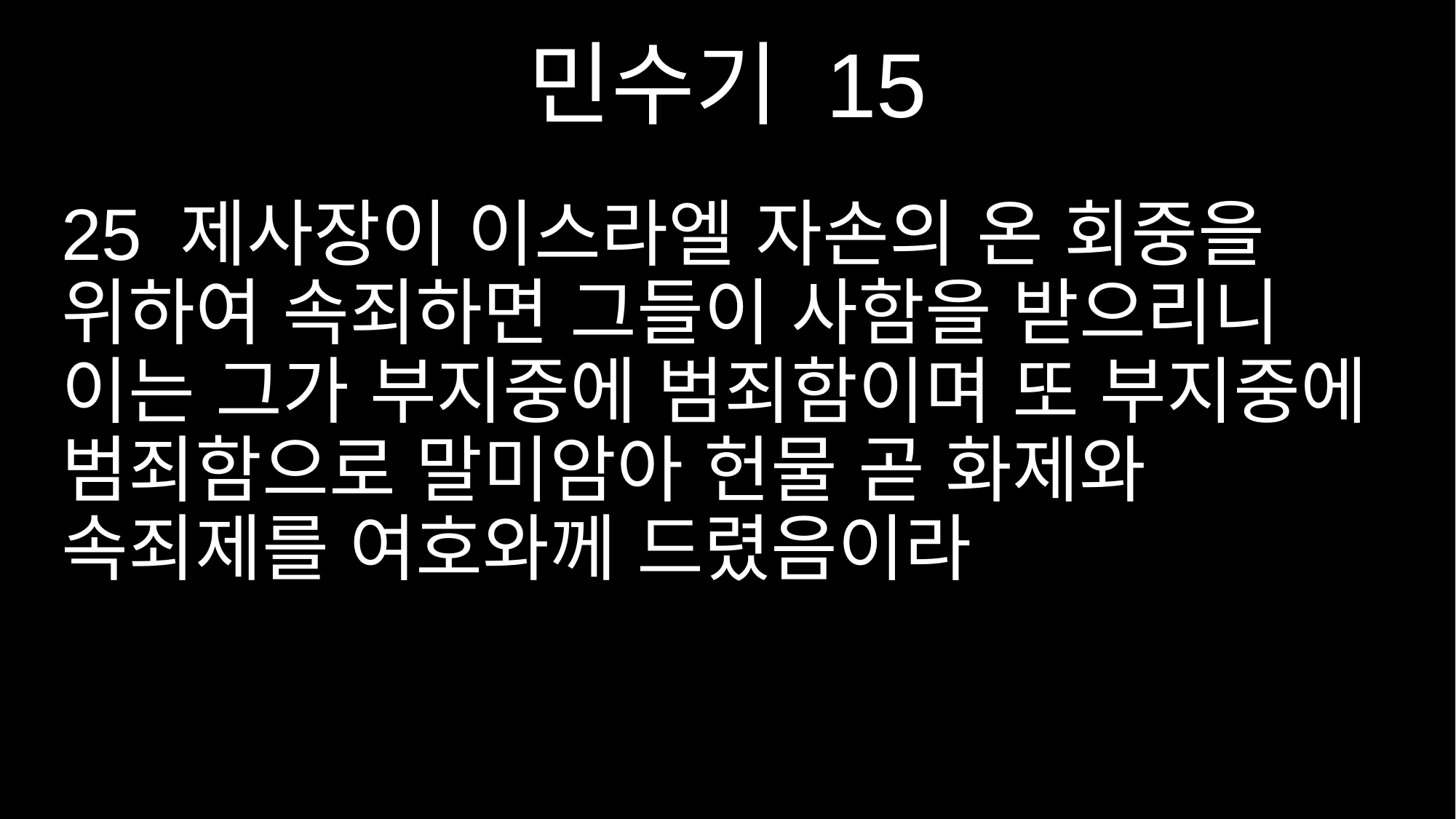

민수기 15
25 제사장이 이스라엘 자손의 온 회중을 위하여 속죄하면 그들이 사함을 받으리니 이는 그가 부지중에 범죄함이며 또 부지중에 범죄함으로 말미암아 헌물 곧 화제와 속죄제를 여호와께 드렸음이라